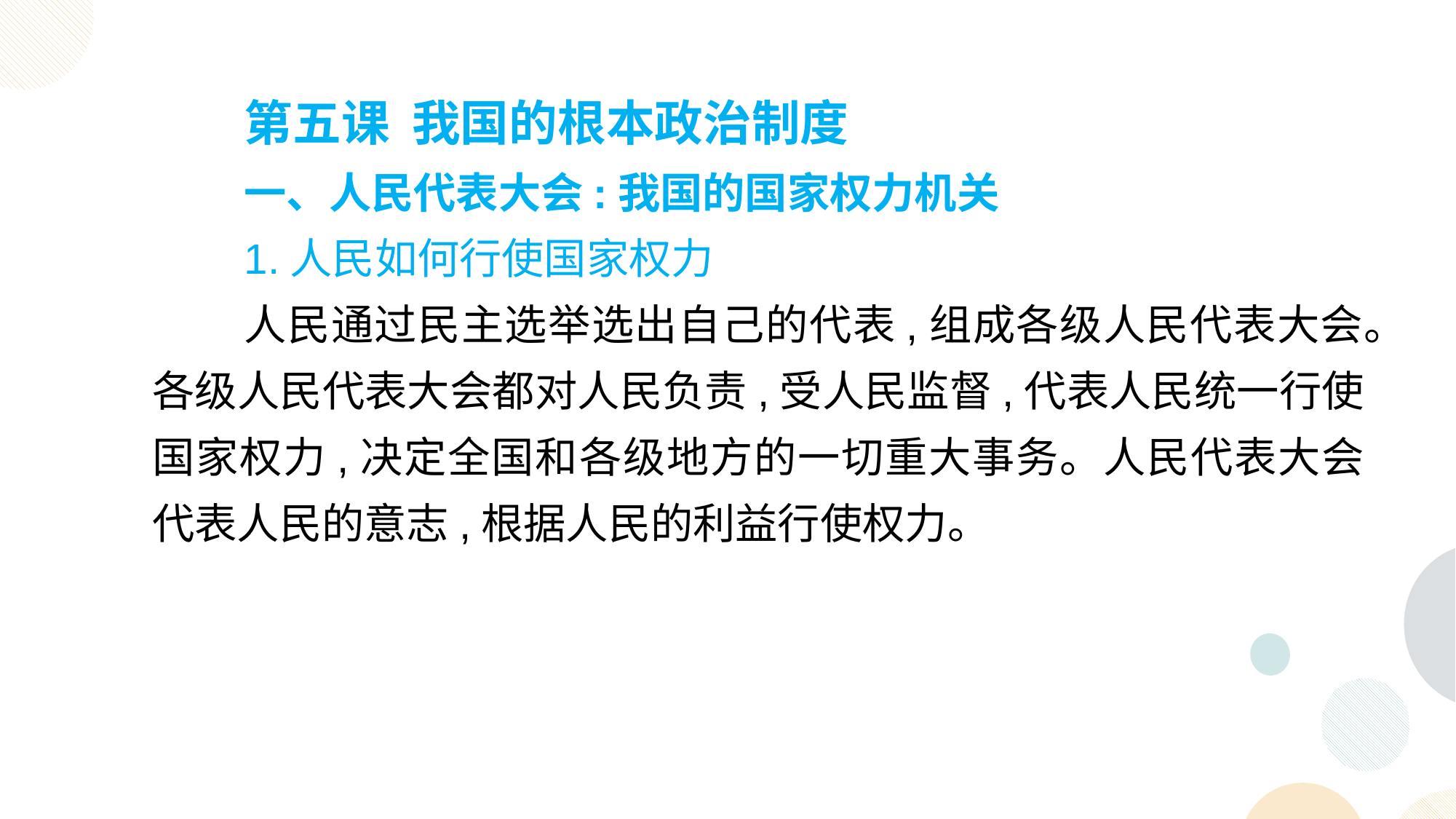

第五课  我国的根本政治制度
一、人民代表大会:我国的国家权力机关
1.人民如何行使国家权力
人民通过民主选举选出自己的代表,组成各级人民代表大会。各级人民代表大会都对人民负责,受人民监督,代表人民统一行使国家权力,决定全国和各级地方的一切重大事务。人民代表大会代表人民的意志,根据人民的利益行使权力。